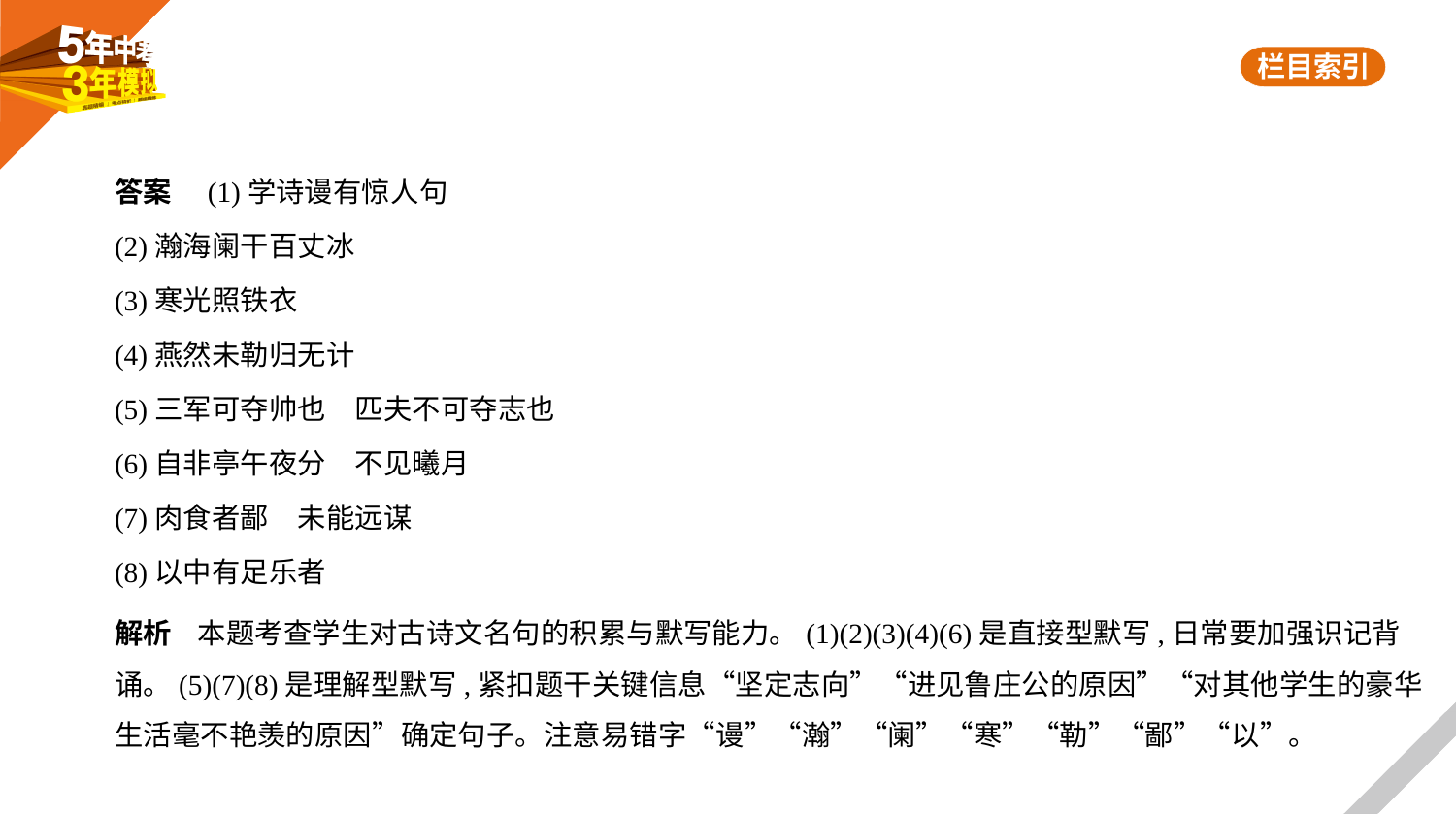

答案　(1)学诗谩有惊人句
(2)瀚海阑干百丈冰
(3)寒光照铁衣
(4)燕然未勒归无计
(5)三军可夺帅也　匹夫不可夺志也
(6)自非亭午夜分　不见曦月
(7)肉食者鄙　未能远谋
(8)以中有足乐者
解析    本题考查学生对古诗文名句的积累与默写能力。(1)(2)(3)(4)(6)是直接型默写,日常要加强识记背
诵。(5)(7)(8)是理解型默写,紧扣题干关键信息“坚定志向”“进见鲁庄公的原因”“对其他学生的豪华
生活毫不艳羡的原因”确定句子。注意易错字“谩”“瀚”“阑”“寒”“勒”“鄙”“以”。